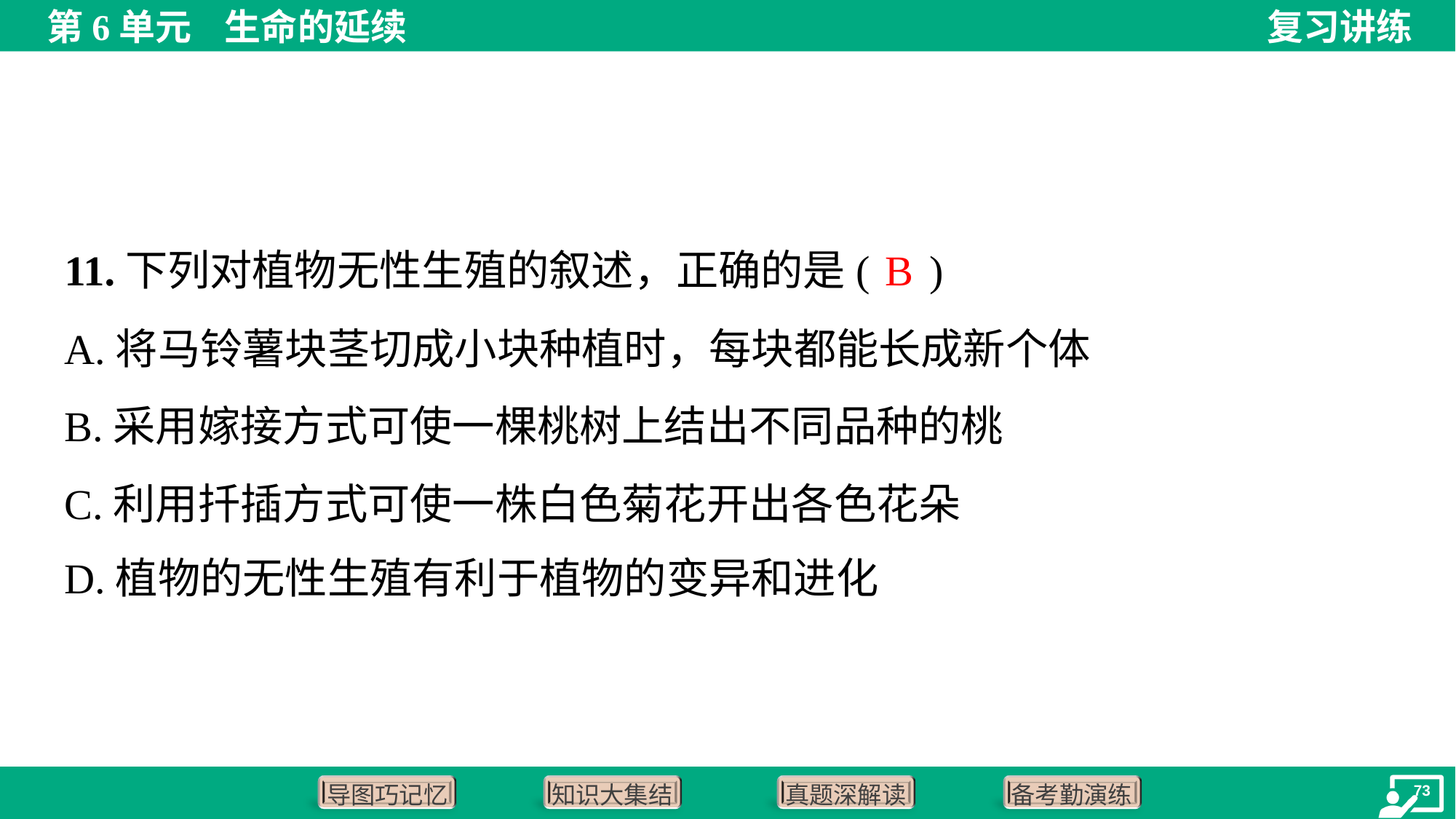

B
11.下列对植物无性生殖的叙述，正确的是(     )
A.将马铃薯块茎切成小块种植时，每块都能长成新个体
B.采用嫁接方式可使一棵桃树上结出不同品种的桃
C.利用扦插方式可使一株白色菊花开出各色花朵
D.植物的无性生殖有利于植物的变异和进化